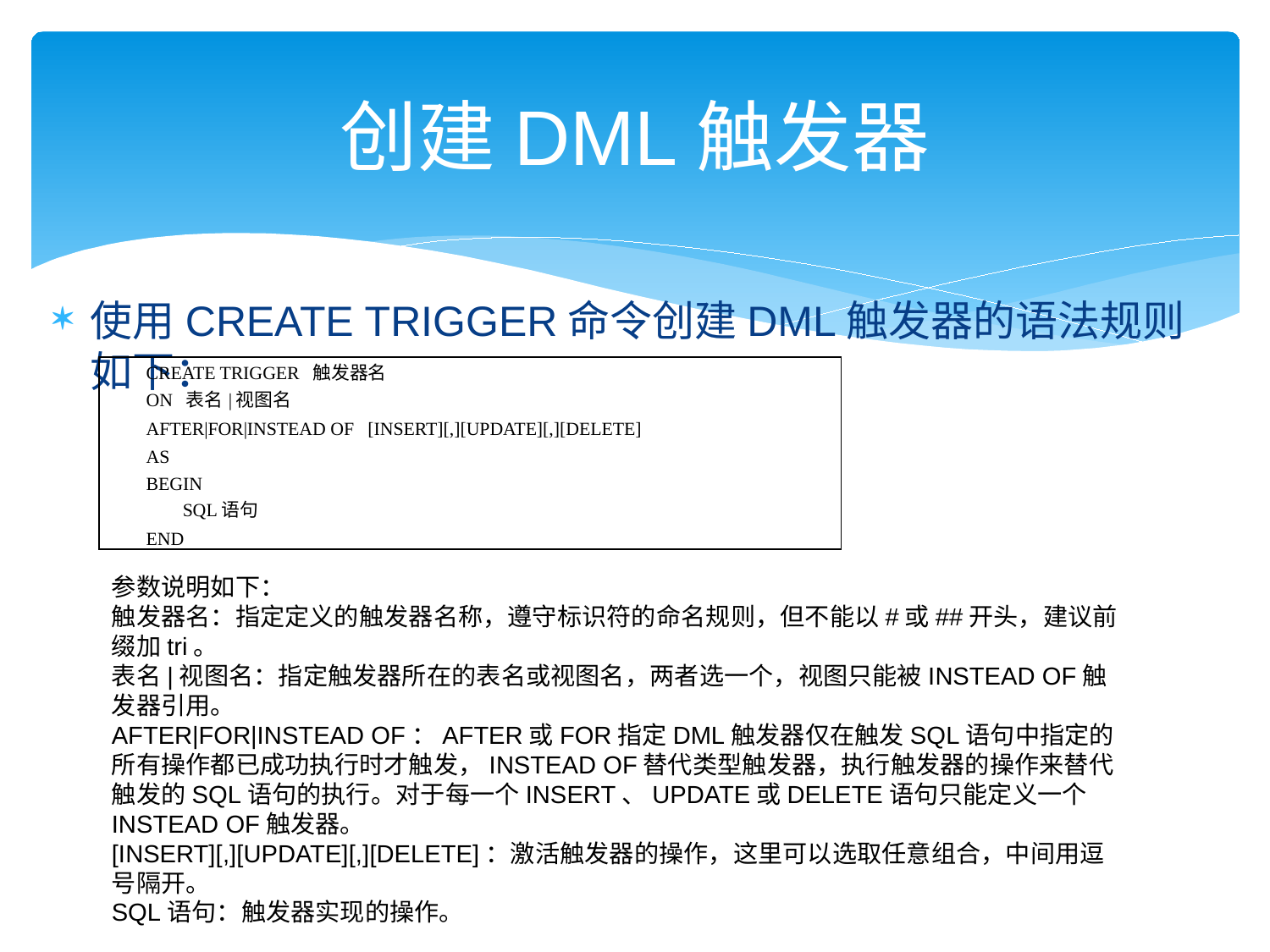

# 创建DML触发器
使用CREATE TRIGGER命令创建DML触发器的语法规则如下：

| CREATE TRIGGER 触发器名 ON 表名|视图名 AFTER|FOR|INSTEAD OF [INSERT][,][UPDATE][,][DELETE] AS BEGIN SQL语句 END |
| --- |
参数说明如下：
触发器名：指定定义的触发器名称，遵守标识符的命名规则，但不能以#或##开头，建议前缀加tri。
表名|视图名：指定触发器所在的表名或视图名，两者选一个，视图只能被INSTEAD OF触发器引用。
AFTER|FOR|INSTEAD OF：AFTER或FOR指定DML触发器仅在触发SQL语句中指定的所有操作都已成功执行时才触发，INSTEAD OF替代类型触发器，执行触发器的操作来替代触发的SQL语句的执行。对于每一个INSERT、UPDATE或DELETE语句只能定义一个INSTEAD OF触发器。
[INSERT][,][UPDATE][,][DELETE]：激活触发器的操作，这里可以选取任意组合，中间用逗号隔开。
SQL语句：触发器实现的操作。